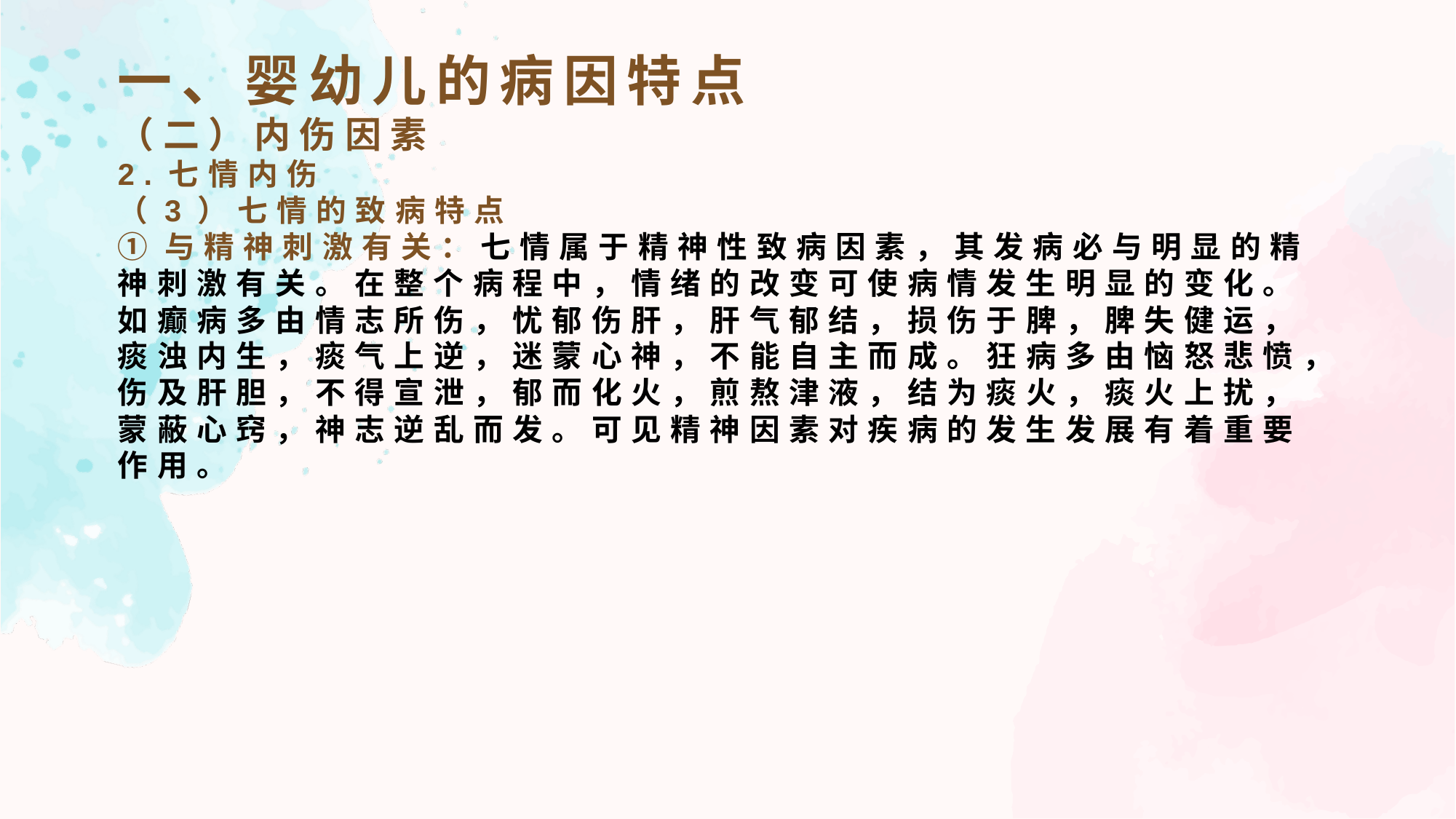

一、婴幼儿的病因特点
（二）内伤因素
2.七情内伤
（3）七情的致病特点
①与精神刺激有关：七情属于精神性致病因素，其发病必与明显的精神刺激有关。在整个病程中，情绪的改变可使病情发生明显的变化。如癫病多由情志所伤，忧郁伤肝，肝气郁结，损伤于脾，脾失健运，痰浊内生，痰气上逆，迷蒙心神，不能自主而成。狂病多由恼怒悲愤，伤及肝胆，不得宣泄，郁而化火，煎熬津液，结为痰火，痰火上扰，蒙蔽心窍，神志逆乱而发。可见精神因素对疾病的发生发展有着重要作用。